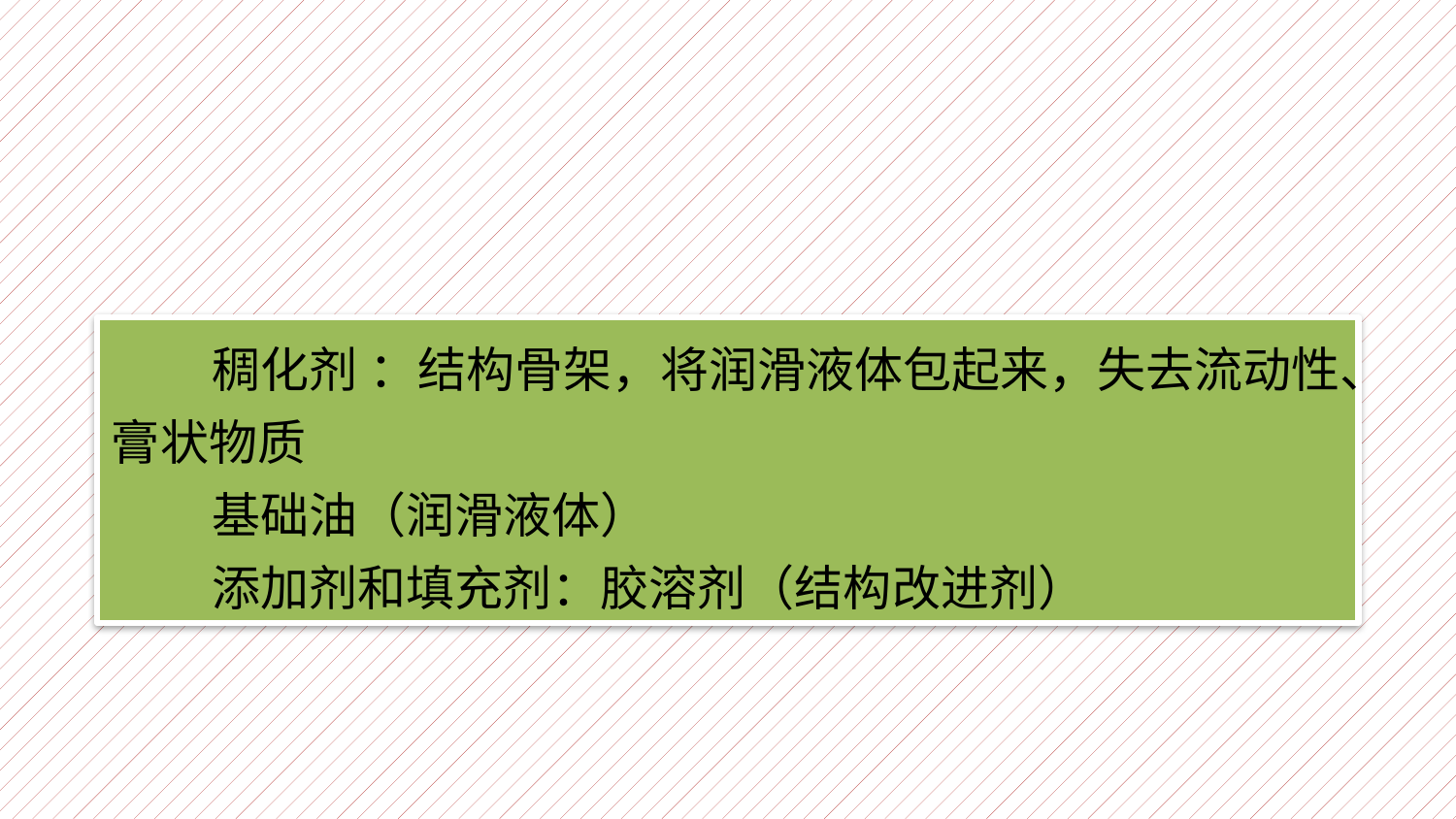

稠化剂 ：结构骨架，将润滑液体包起来，失去流动性、膏状物质
基础油（润滑液体）
添加剂和填充剂：胶溶剂（结构改进剂）